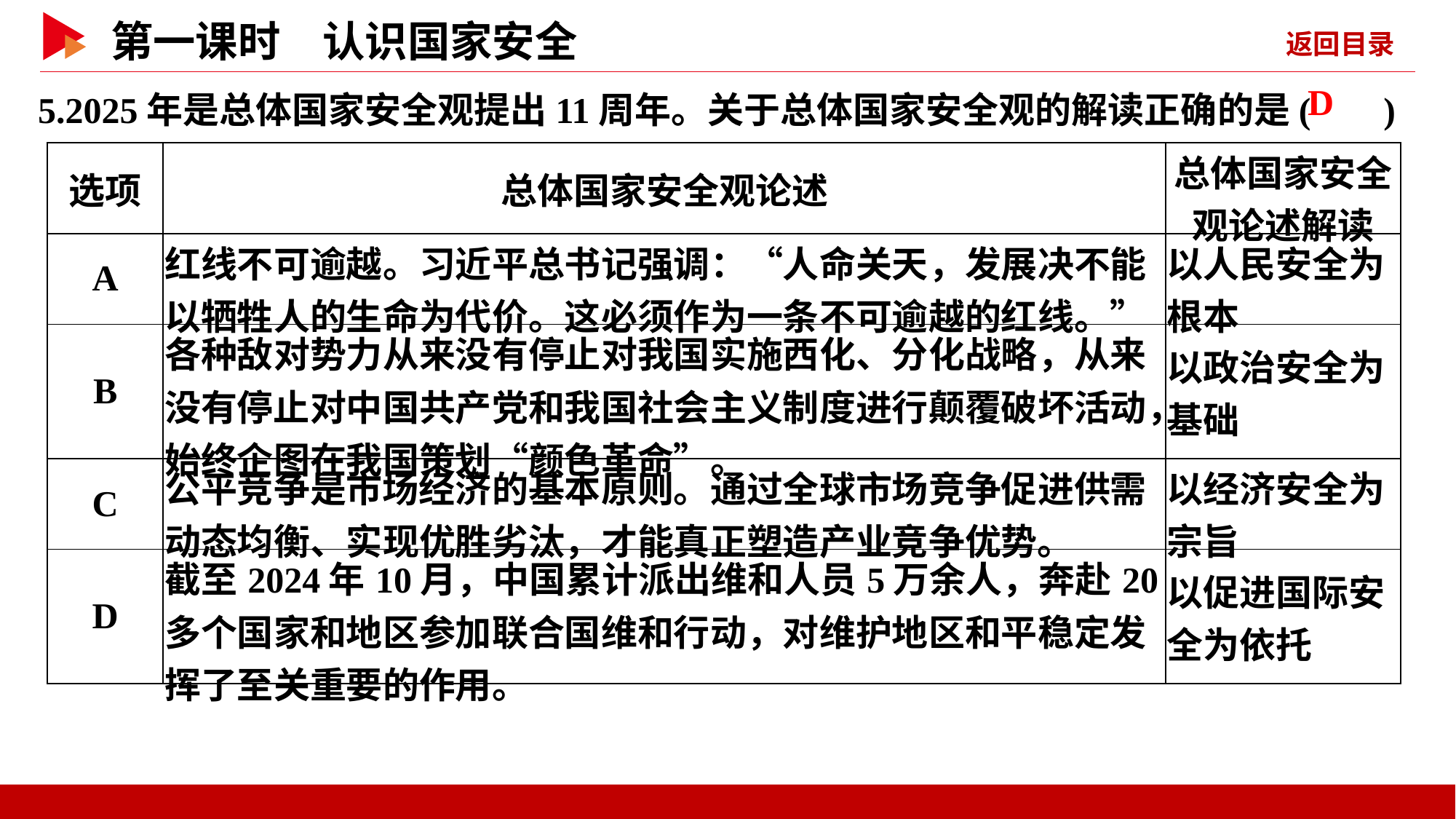

5.2025年是总体国家安全观提出11周年。关于总体国家安全观的解读正确的是(        )
   D
| 选项 | 总体国家安全观论述 | 总体国家安全观论述解读 |
| --- | --- | --- |
| A | 红线不可逾越。习近平总书记强调：“人命关天，发展决不能以牺牲人的生命为代价。这必须作为一条不可逾越的红线。” | 以人民安全为根本 |
| B | 各种敌对势力从来没有停止对我国实施西化、分化战略，从来没有停止对中国共产党和我国社会主义制度进行颠覆破坏活动，始终企图在我国策划“颜色革命”。 | 以政治安全为基础 |
| C | 公平竞争是市场经济的基本原则。通过全球市场竞争促进供需动态均衡、实现优胜劣汰，才能真正塑造产业竞争优势。 | 以经济安全为宗旨 |
| D | 截至2024年10月，中国累计派出维和人员5万余人，奔赴20多个国家和地区参加联合国维和行动，对维护地区和平稳定发挥了至关重要的作用。 | 以促进国际安全为依托 |